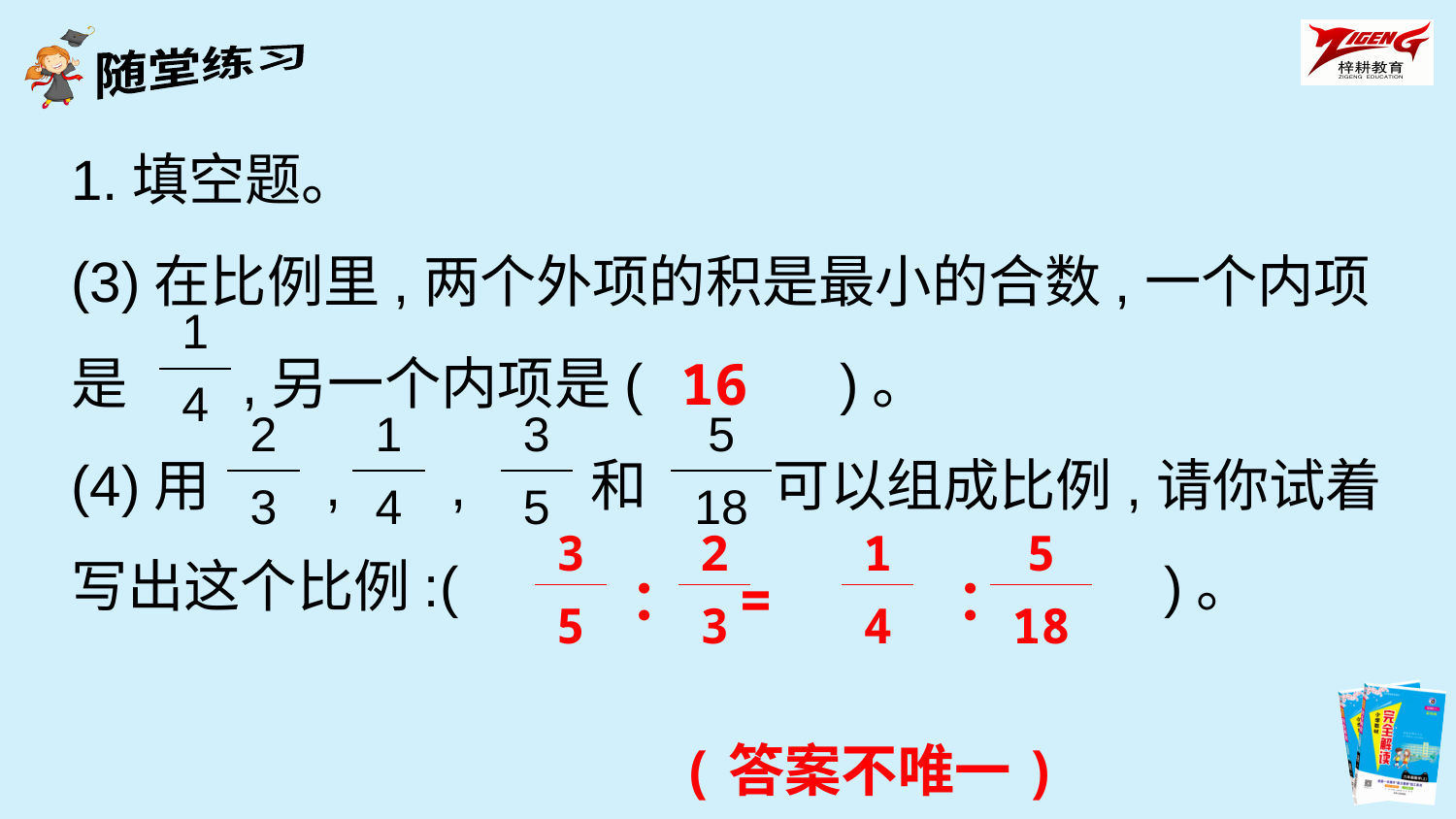

1.填空题。
(3)在比例里,两个外项的积是最小的合数,一个内项
是        ,另一个内项是(　　　)。
(4)用        ,       ,       和          可以组成比例,请你试着写出这个比例:(　　　　　　　　　　　　)。
| 1 |
| --- |
| 4 |
16
| 2 |
| --- |
| 3 |
| 1 |
| --- |
| 4 |
| 3 |
| --- |
| 5 |
| 5 |
| --- |
| 18 |
| 3 |
| --- |
| 5 |
| 2 |
| --- |
| 3 |
| 1 |
| --- |
| 4 |
| 5 |
| --- |
| 18 |
：   =     ：
(答案不唯一)